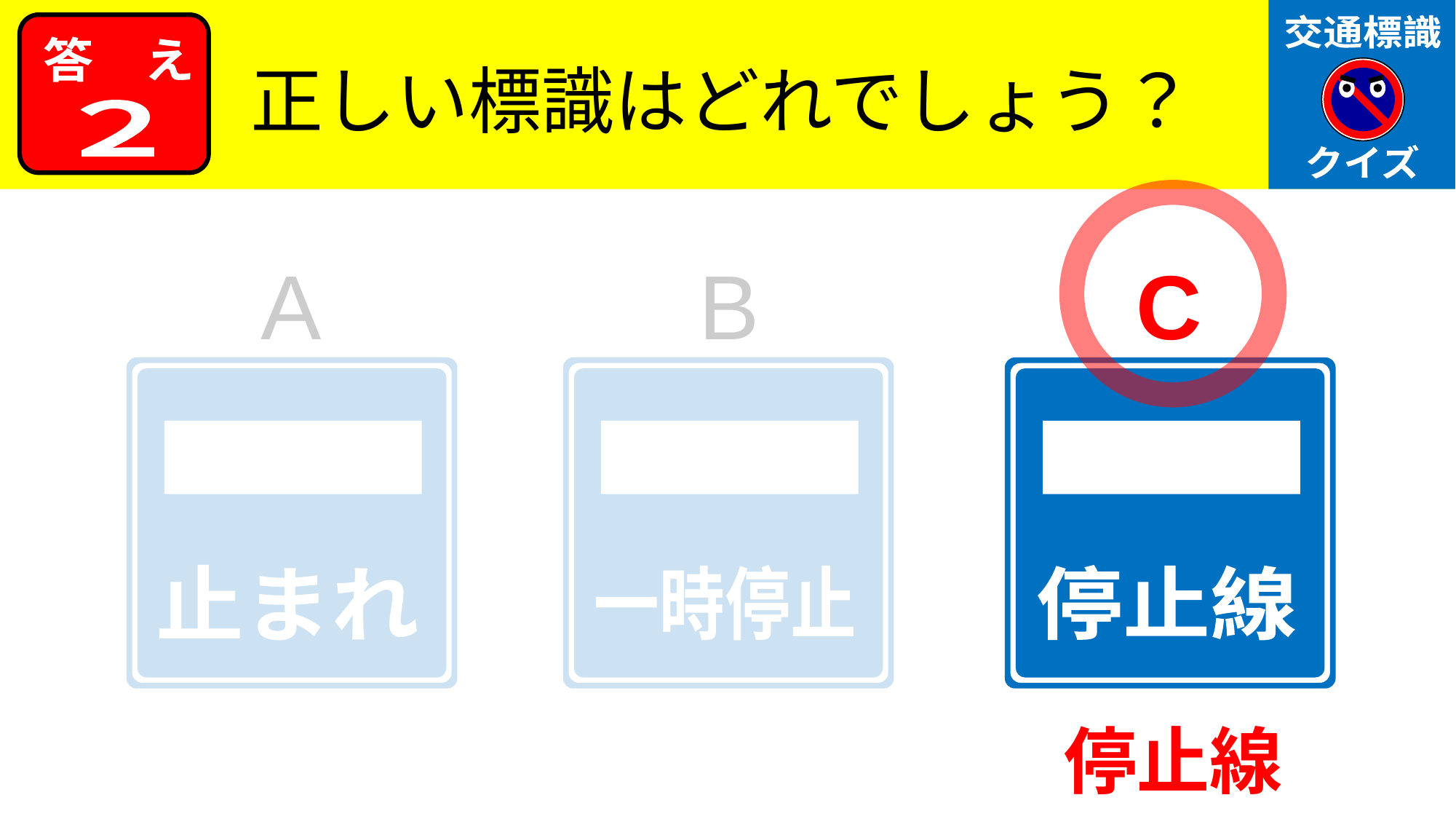

交通標識

クイズ

答　え
正しい標識はどれでしょう？
２

A
B
C

止まれ

一時停止

停止線
停止線